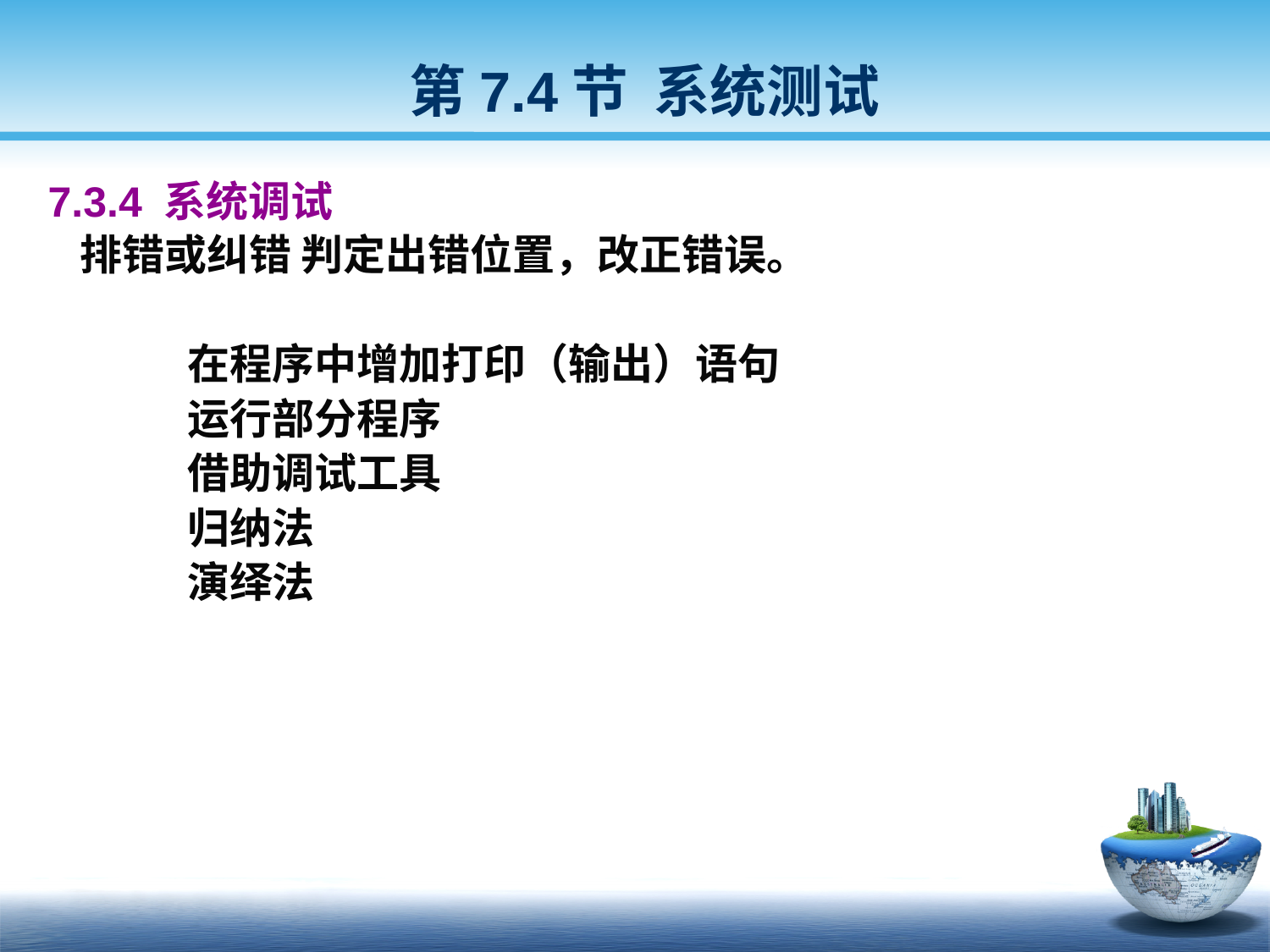

第7.4节  系统测试

   7.3.4 系统调试
      排错或纠错 判定出错位置，改正错误。

		在程序中增加打印（输出）语句
		运行部分程序
		借助调试工具
		归纳法
		演绎法